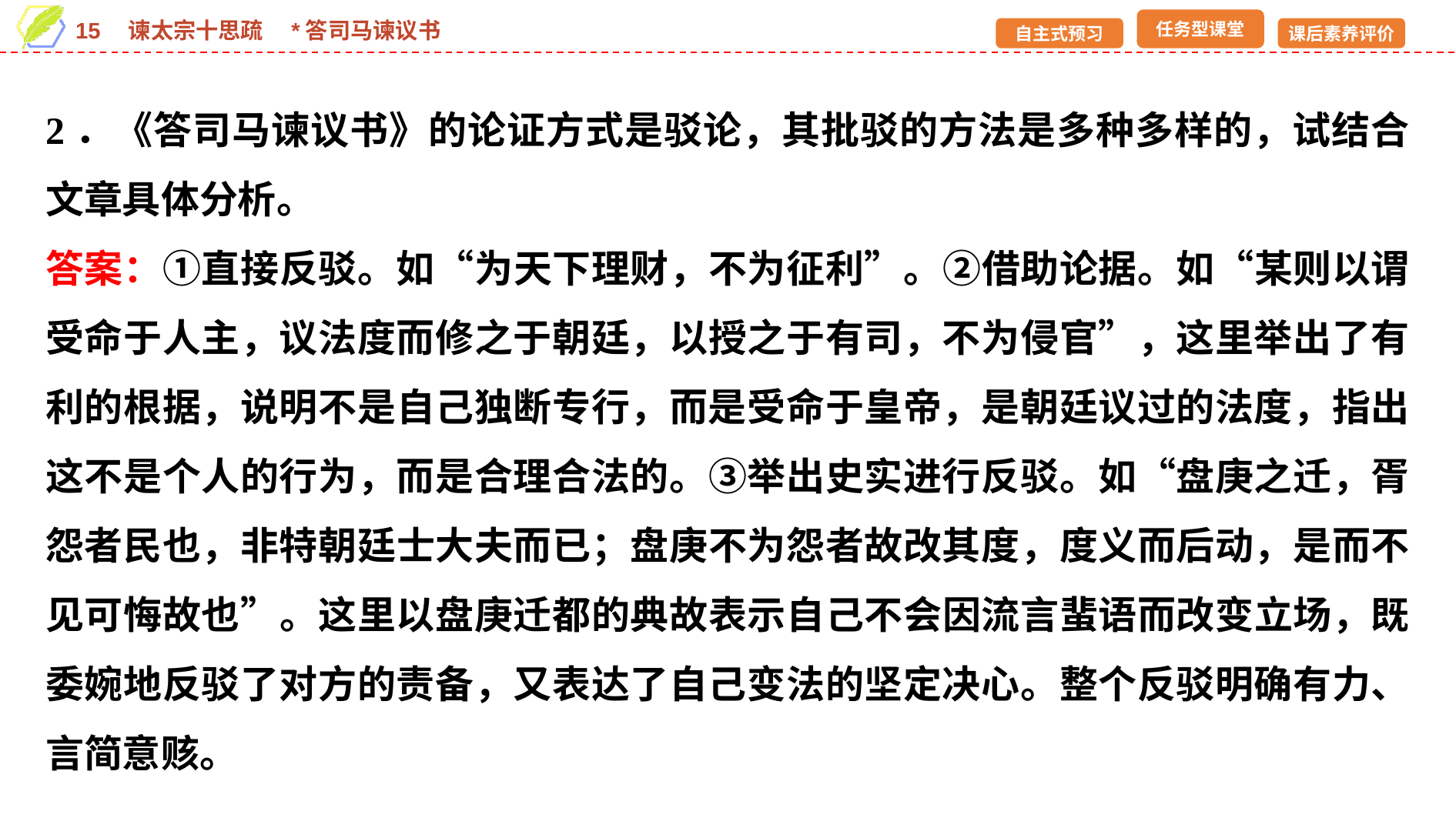

2．《答司马谏议书》的论证方式是驳论，其批驳的方法是多种多样的，试结合文章具体分析。
答案：①直接反驳。如“为天下理财，不为征利”。②借助论据。如“某则以谓受命于人主，议法度而修之于朝廷，以授之于有司，不为侵官”，这里举出了有利的根据，说明不是自己独断专行，而是受命于皇帝，是朝廷议过的法度，指出这不是个人的行为，而是合理合法的。③举出史实进行反驳。如“盘庚之迁，胥怨者民也，非特朝廷士大夫而已；盘庚不为怨者故改其度，度义而后动，是而不见可悔故也”。这里以盘庚迁都的典故表示自己不会因流言蜚语而改变立场，既委婉地反驳了对方的责备，又表达了自己变法的坚定决心。整个反驳明确有力、言简意赅。